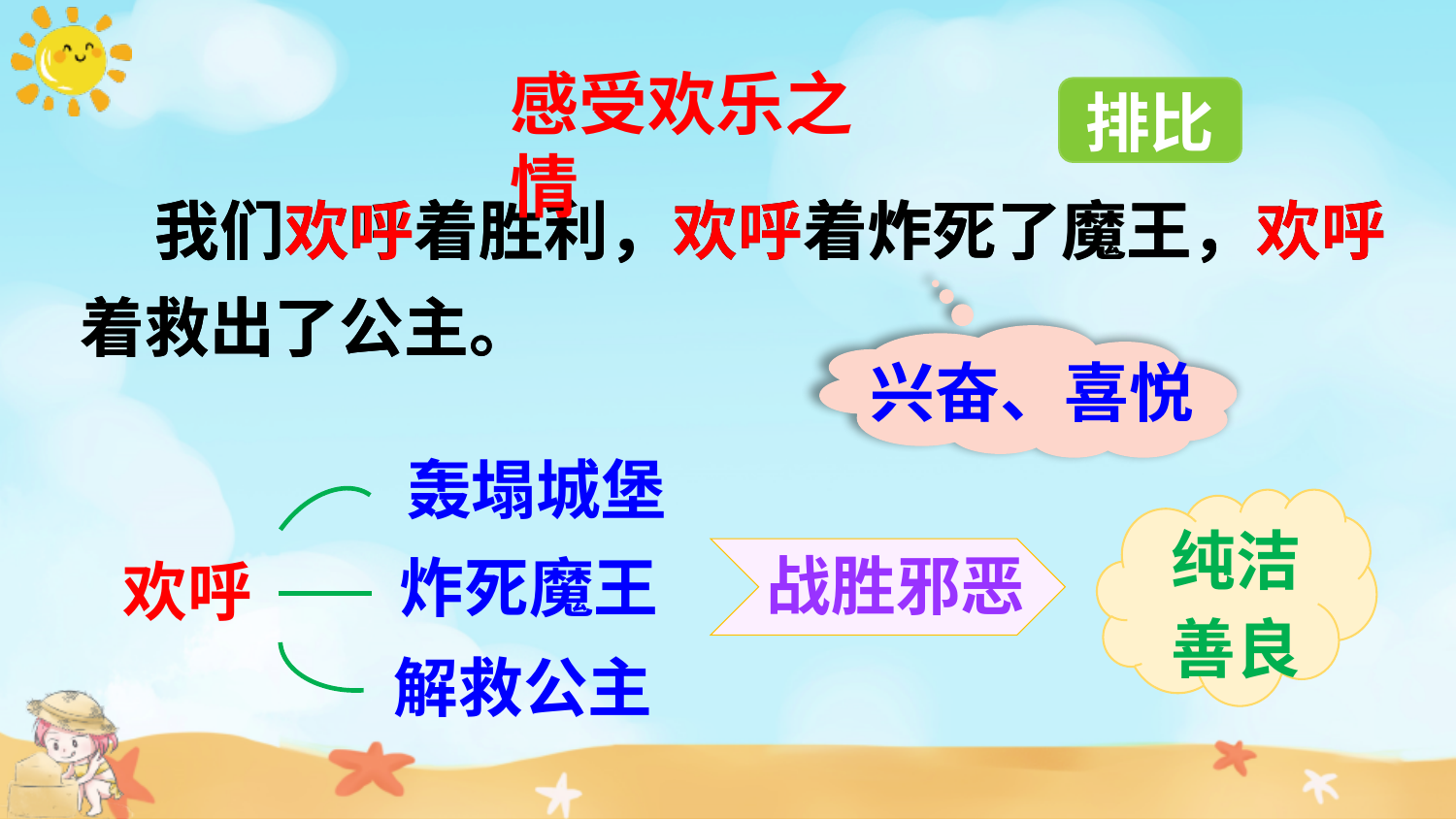

感受欢乐之情
排比

    我们欢呼着胜利，欢呼着炸死了魔王，欢呼着救出了公主。
    我们欢呼着胜利，欢呼着炸死了魔王，欢呼着救出了公主。

兴奋、喜悦
轰塌城堡

纯洁善良
战胜邪恶

炸死魔王
欢呼
解救公主